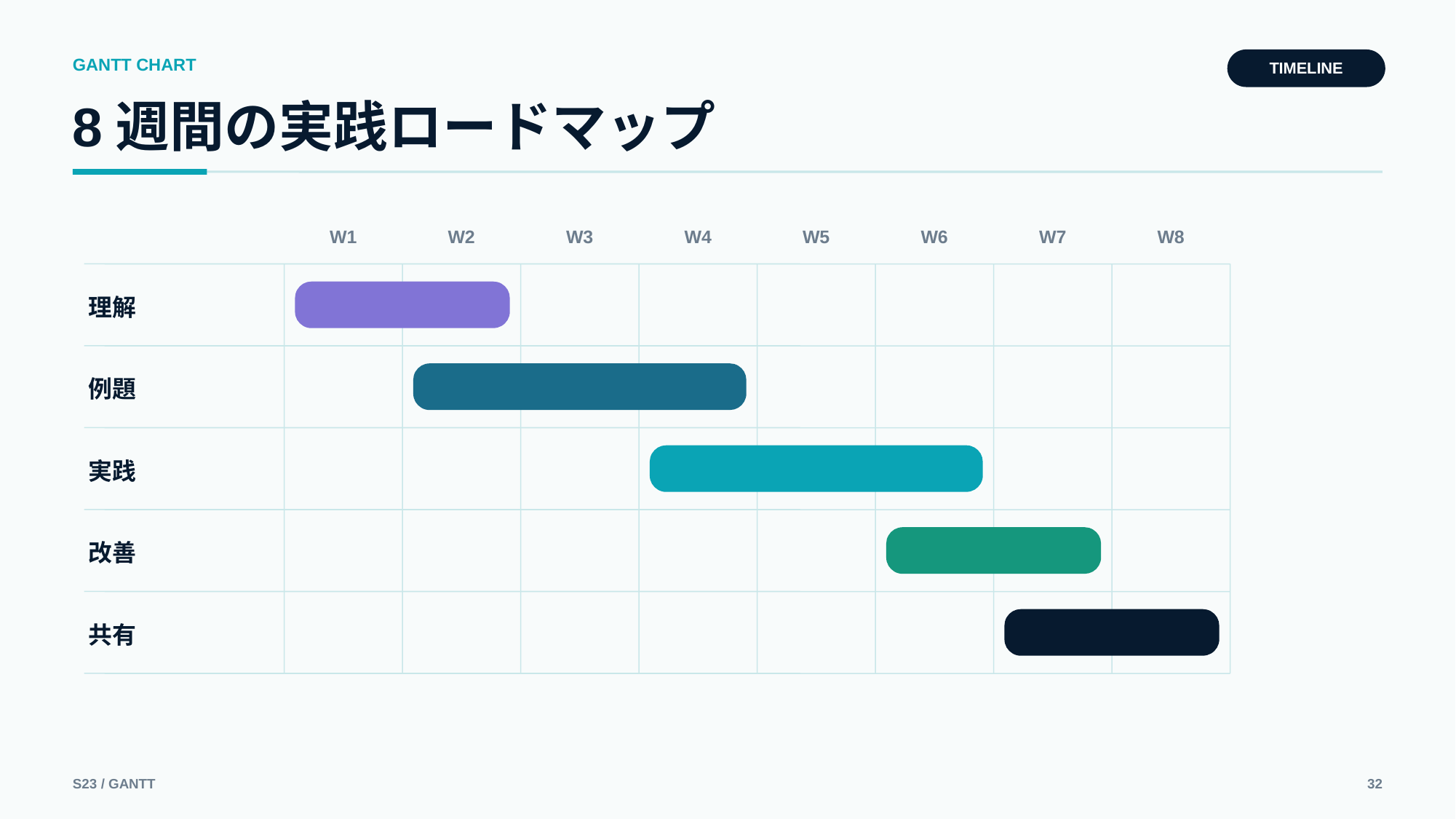

GANTT CHART
TIMELINE
8週間の実践ロードマップ

W1
W2
W3
W4
W5
W6
W7
W8

理解

例題

実践

改善

共有

S23 / GANTT
32